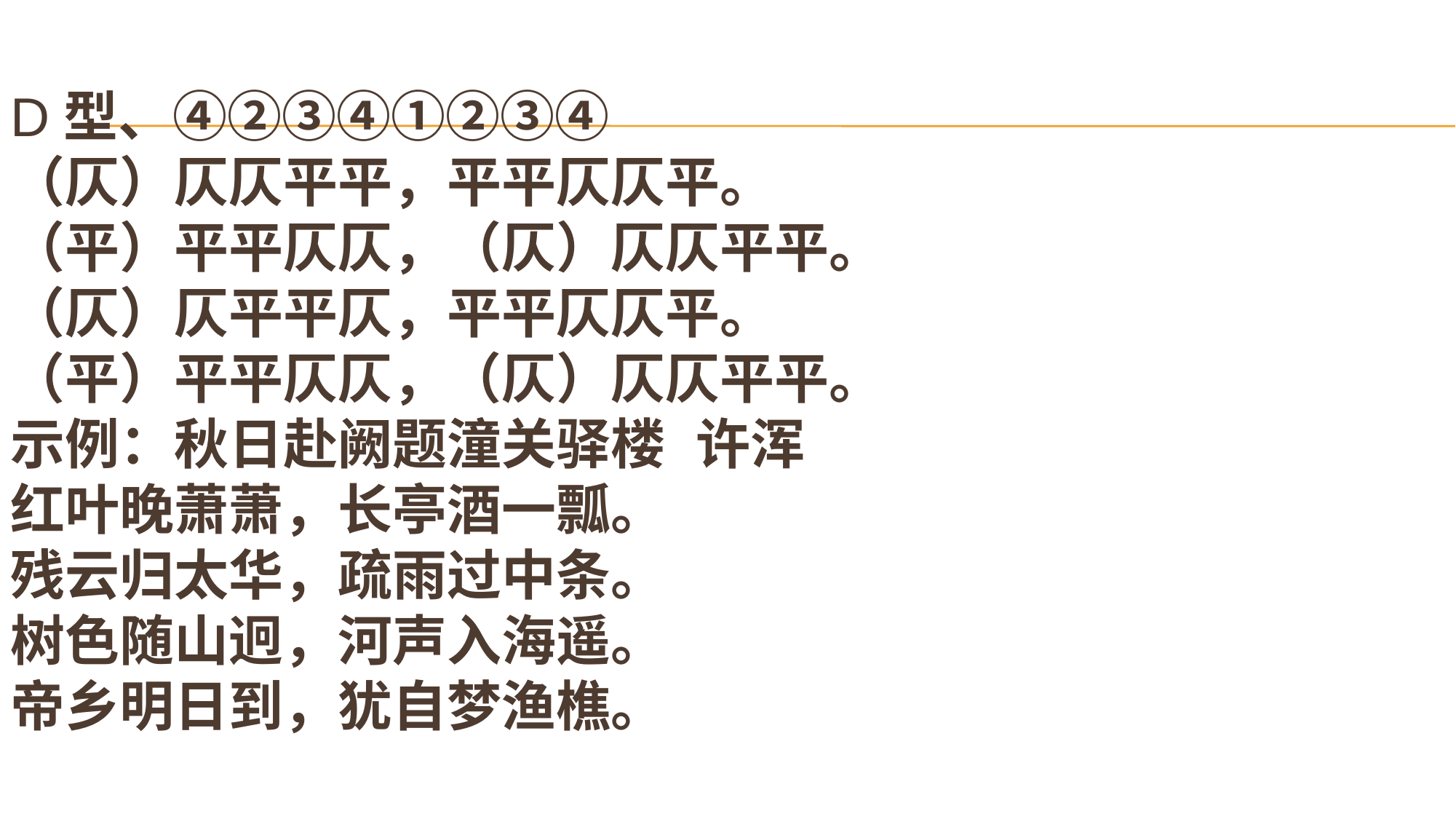

# D型、④②③④①②③④ （仄）仄仄平平，平平仄仄平。 （平）平平仄仄，（仄）仄仄平平。 （仄）仄平平仄，平平仄仄平。 （平）平平仄仄，（仄）仄仄平平。 示例：秋日赴阙题潼关驿楼  许浑 红叶晚萧萧，长亭酒一瓢。 残云归太华，疏雨过中条。 树色随山迥，河声入海遥。 帝乡明日到，犹自梦渔樵。